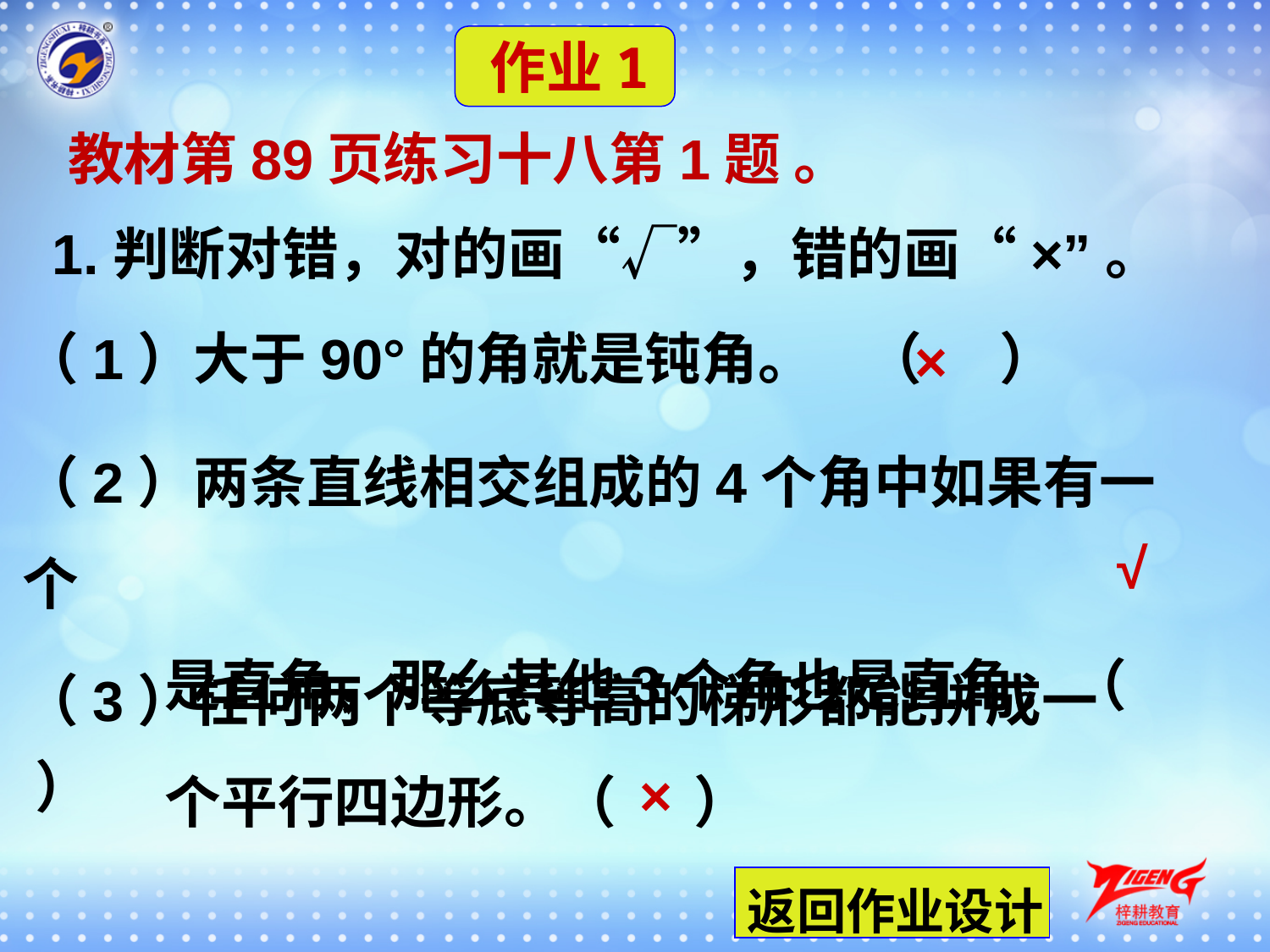

作业1
    教材第89页练习十八第1题 。
1.判断对错，对的画“√”，错的画“×”。
（1）大于90°的角就是钝角。    （      ）
×
（2）两条直线相交组成的4个角中如果有一个
          是直角，那么其他3个角也是直角。（      ）
√
（3）任何两个等底等高的梯形都能拼成一
          个平行四边形。（      ）
×

返回作业设计